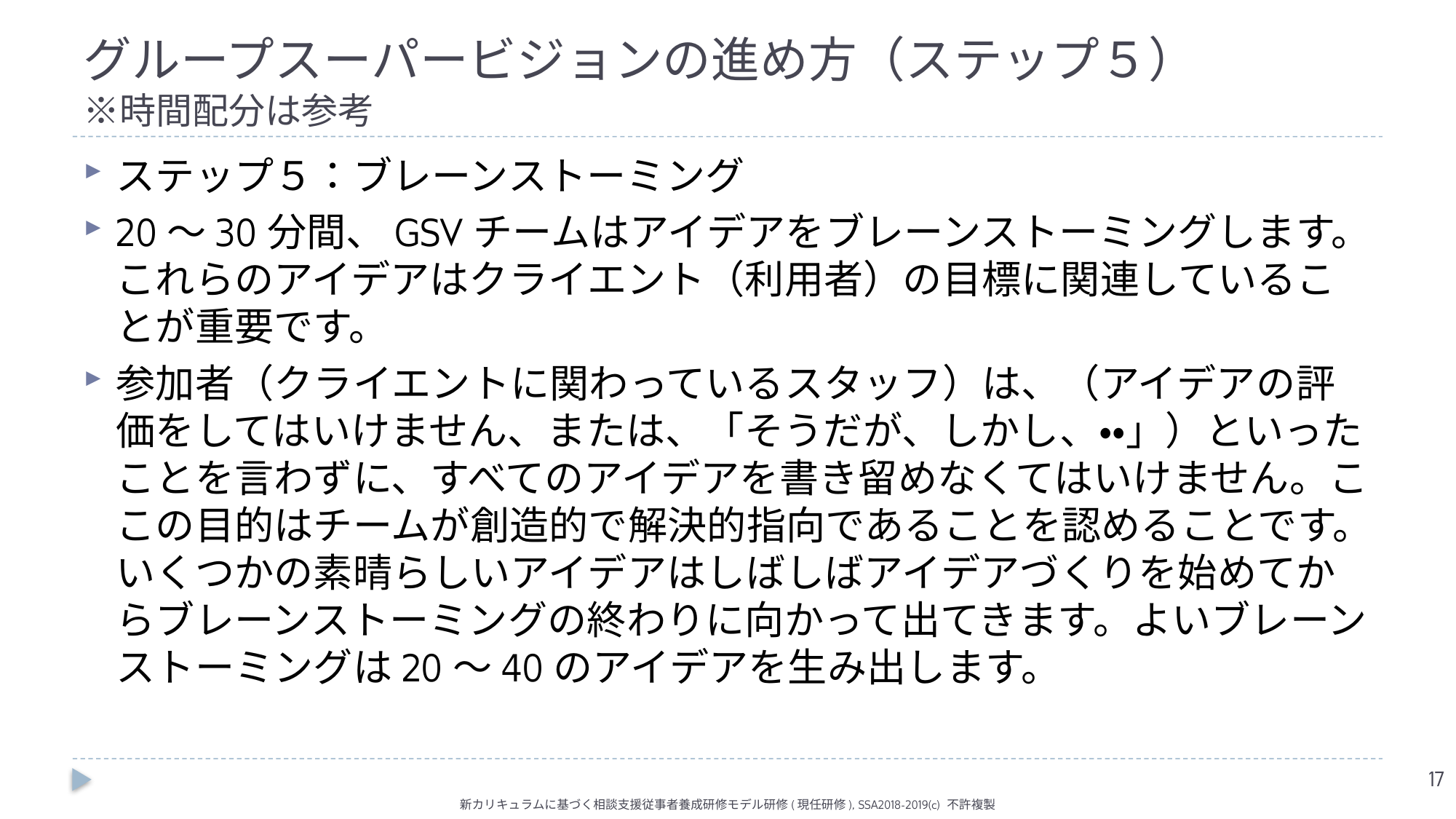

# グループスーパービジョンの進め方（ステップ５） ※時間配分は参考
ステップ５：ブレーンストーミング
20～30分間、GSVチームはアイデアをブレーンストーミングします。これらのアイデアはクライエント（利用者）の目標に関連していることが重要です。
参加者（クライエントに関わっているスタッフ）は、（アイデアの評価をしてはいけません、または、「そうだが、しかし、・・」）といったことを言わずに、すべてのアイデアを書き留めなくてはいけません。ここの目的はチームが創造的で解決的指向であることを認めることです。いくつかの素晴らしいアイデアはしばしばアイデアづくりを始めてからブレーンストーミングの終わりに向かって出てきます。よいブレーンストーミングは20～40のアイデアを生み出します。

17
新カリキュラムに基づく相談支援従事者養成研修モデル研修(現任研修), SSA2018-2019(c) 不許複製